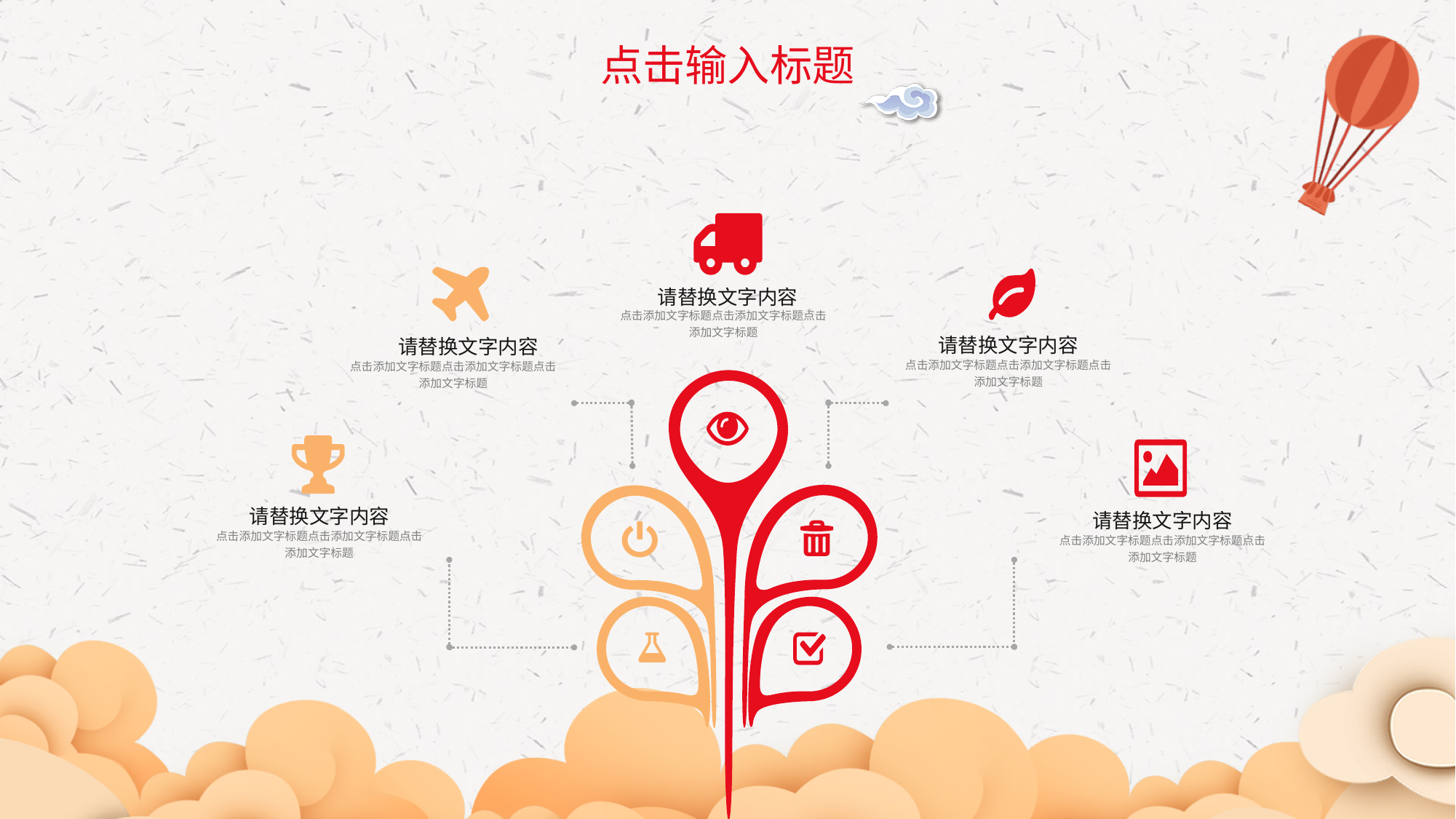

点击输入标题

请替换文字内容
点击添加文字标题点击添加文字标题点击添加文字标题
请替换文字内容
请替换文字内容
点击添加文字标题点击添加文字标题点击添加文字标题
点击添加文字标题点击添加文字标题点击添加文字标题

请替换文字内容
请替换文字内容
点击添加文字标题点击添加文字标题点击添加文字标题
点击添加文字标题点击添加文字标题点击添加文字标题